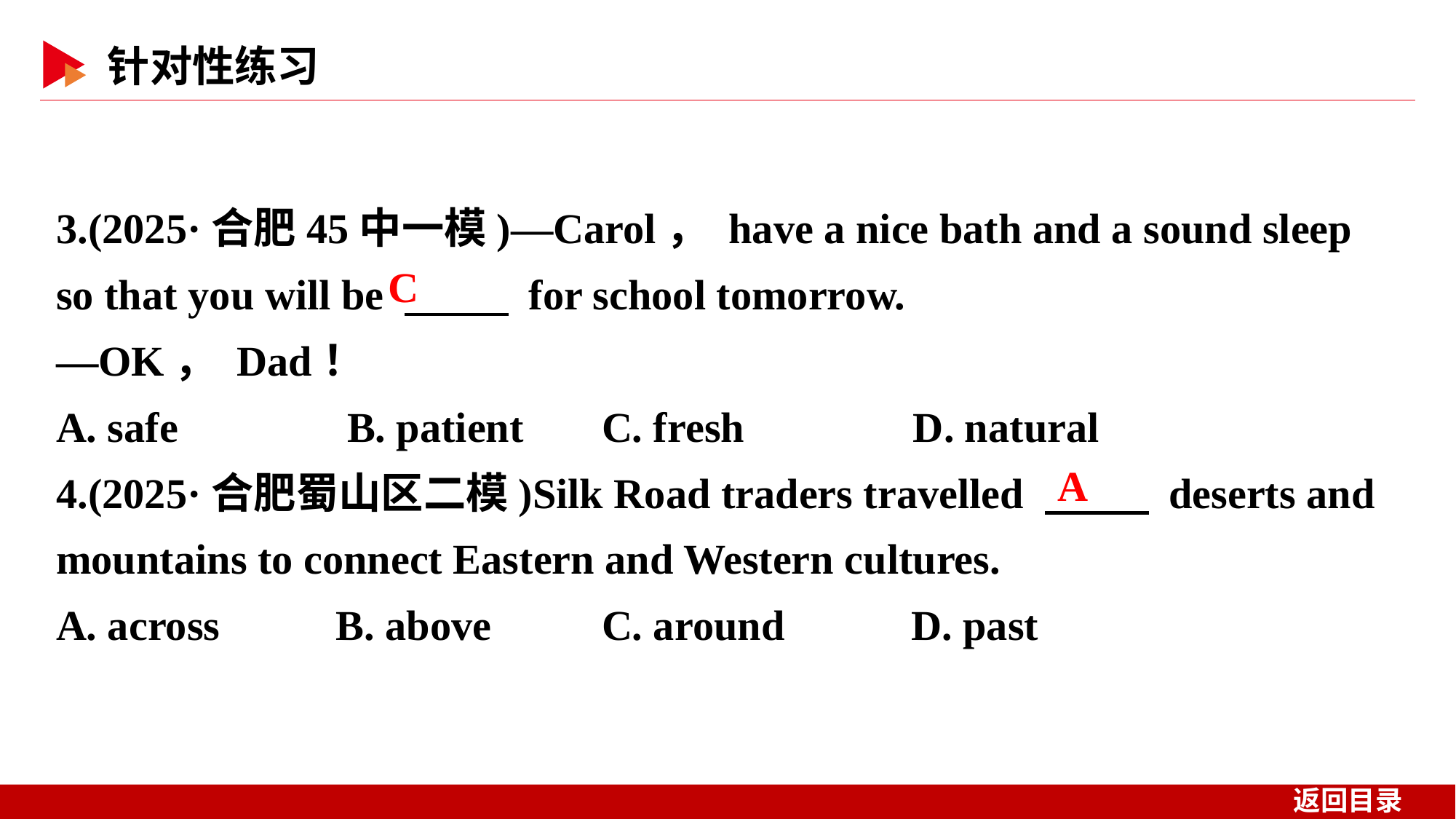

3.(2025·合肥45中一模)—Carol， have a nice bath and a sound sleep so that you will be 　  　 for school tomorrow.
—OK， Dad！
A. safe                B. patient	C. fresh                D. natural
4.(2025·合肥蜀山区二模)Silk Road traders travelled 　  　 deserts and mountains to connect Eastern and Western cultures.
A. across           B. above		C. around            D. past
C
A